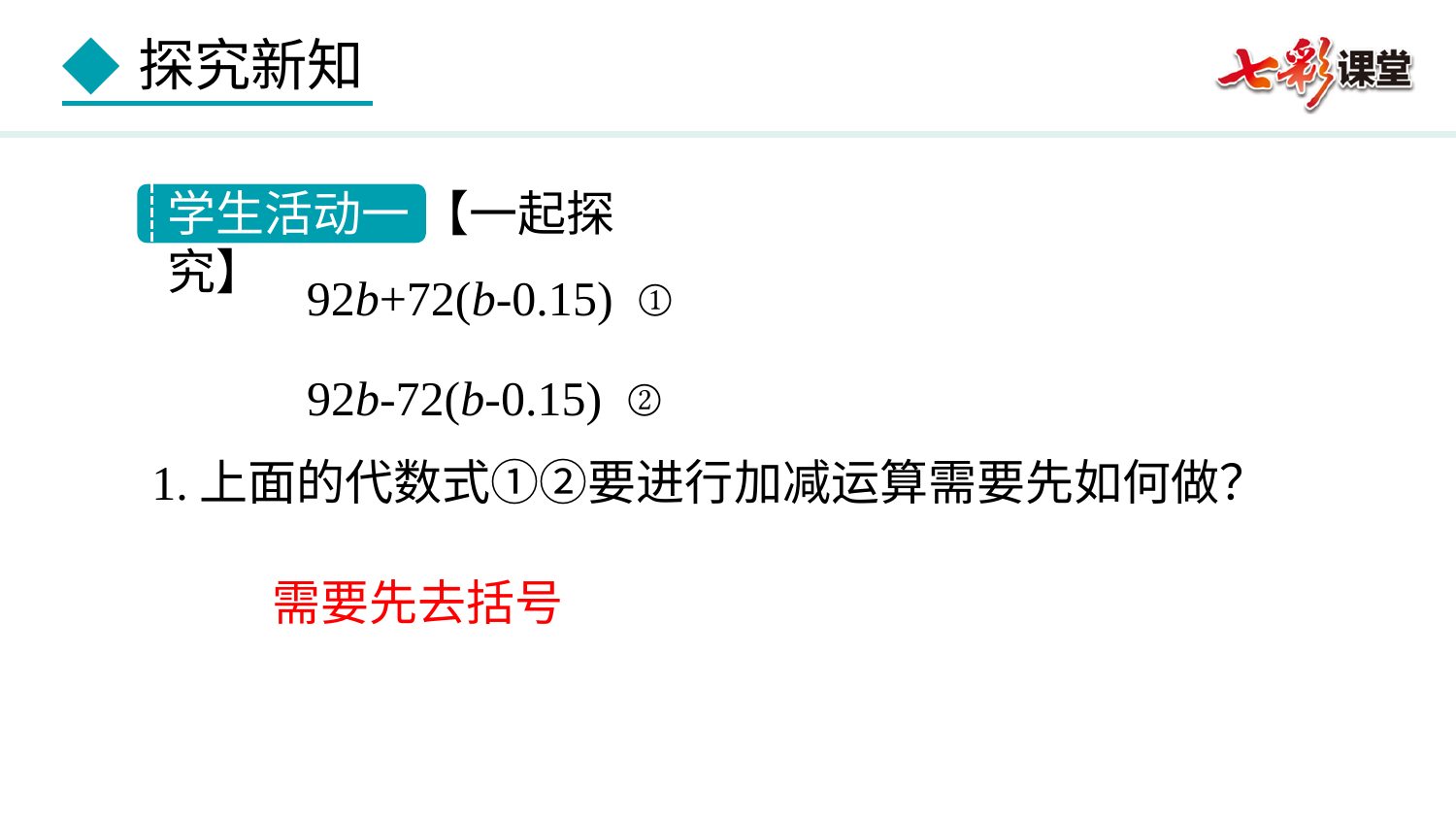

学生活动一 【一起探究】

92b+72(b-0.15)  ①
92b-72(b-0.15)  ②
1.上面的代数式①②要进行加减运算需要先如何做？
需要先去括号